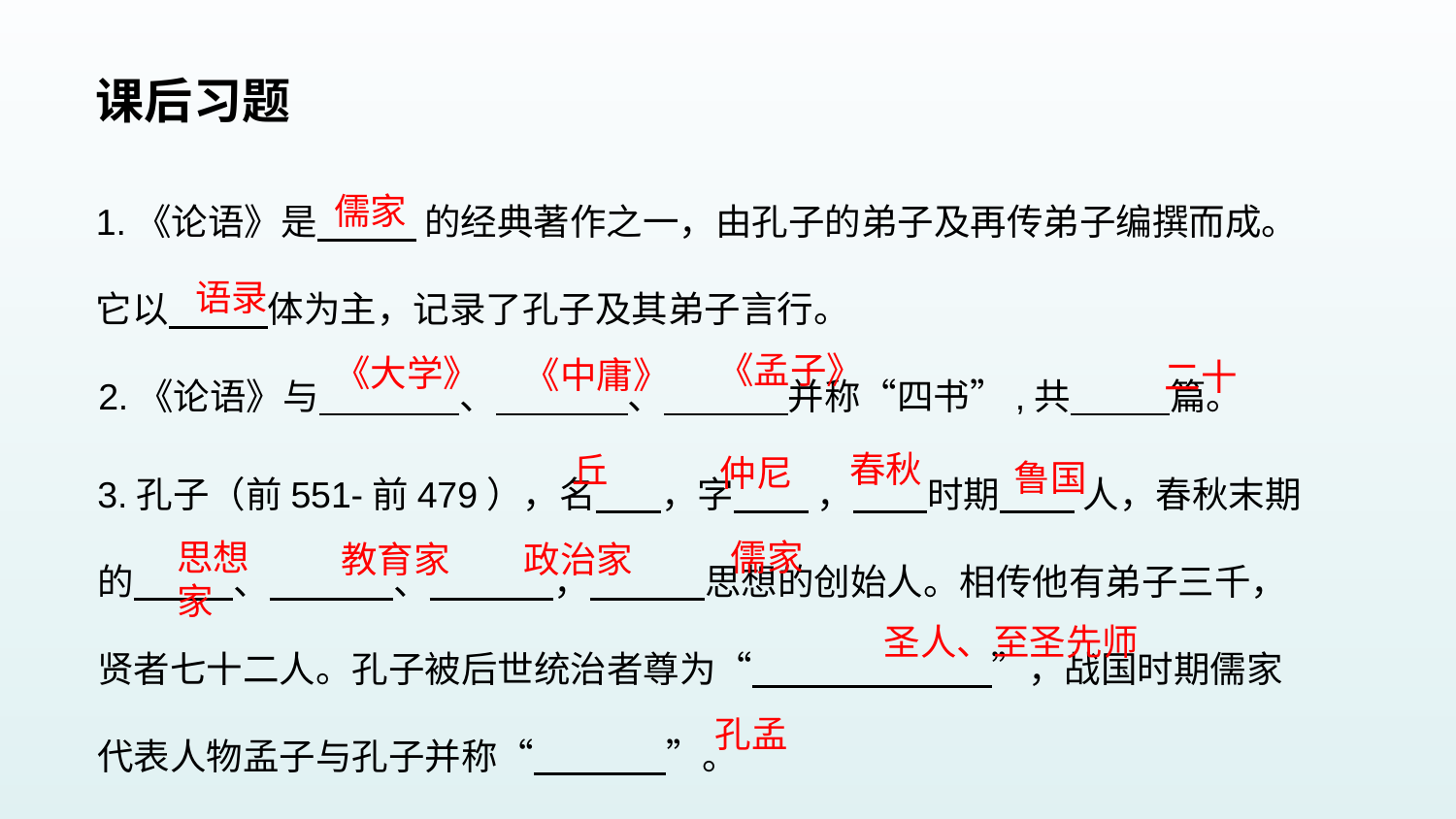

课后习题
1.《论语》是             的经典著作之一，由孔子的弟子及再传弟子编撰而成。它以            体为主，记录了孔子及其弟子言行。
儒家
语录
2.《论语》与                 、                、               并称“四书”,共            篇。
《孟子》
《大学》
《中庸》
二十
3.孔子（前551-前479），名        ，字          ，         时期          人，春秋末期的            、               、               ，              思想的创始人。相传他有弟子三千，贤者七十二人。孔子被后世统治者尊为“                             ”，战国时期儒家代表人物孟子与孔子并称“                ”。
春秋
丘
仲尼
鲁国
思想家
儒家
教育家
政治家
圣人、至圣先师
孔孟